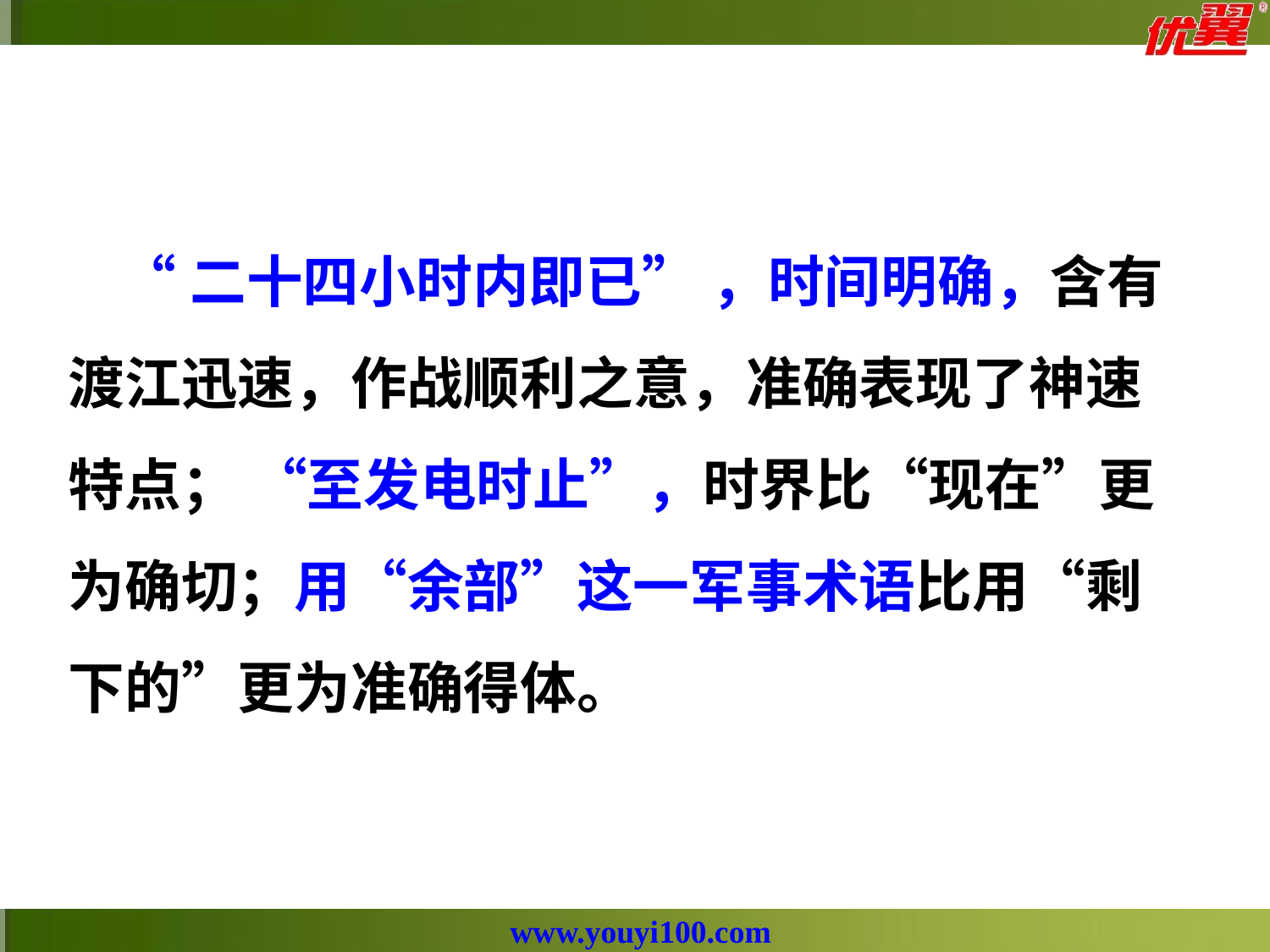

“二十四小时内即已” ，时间明确，含有渡江迅速，作战顺利之意，准确表现了神速特点； “至发电时止”，时界比“现在”更为确切；用“余部”这一军事术语比用“剩下的”更为准确得体。